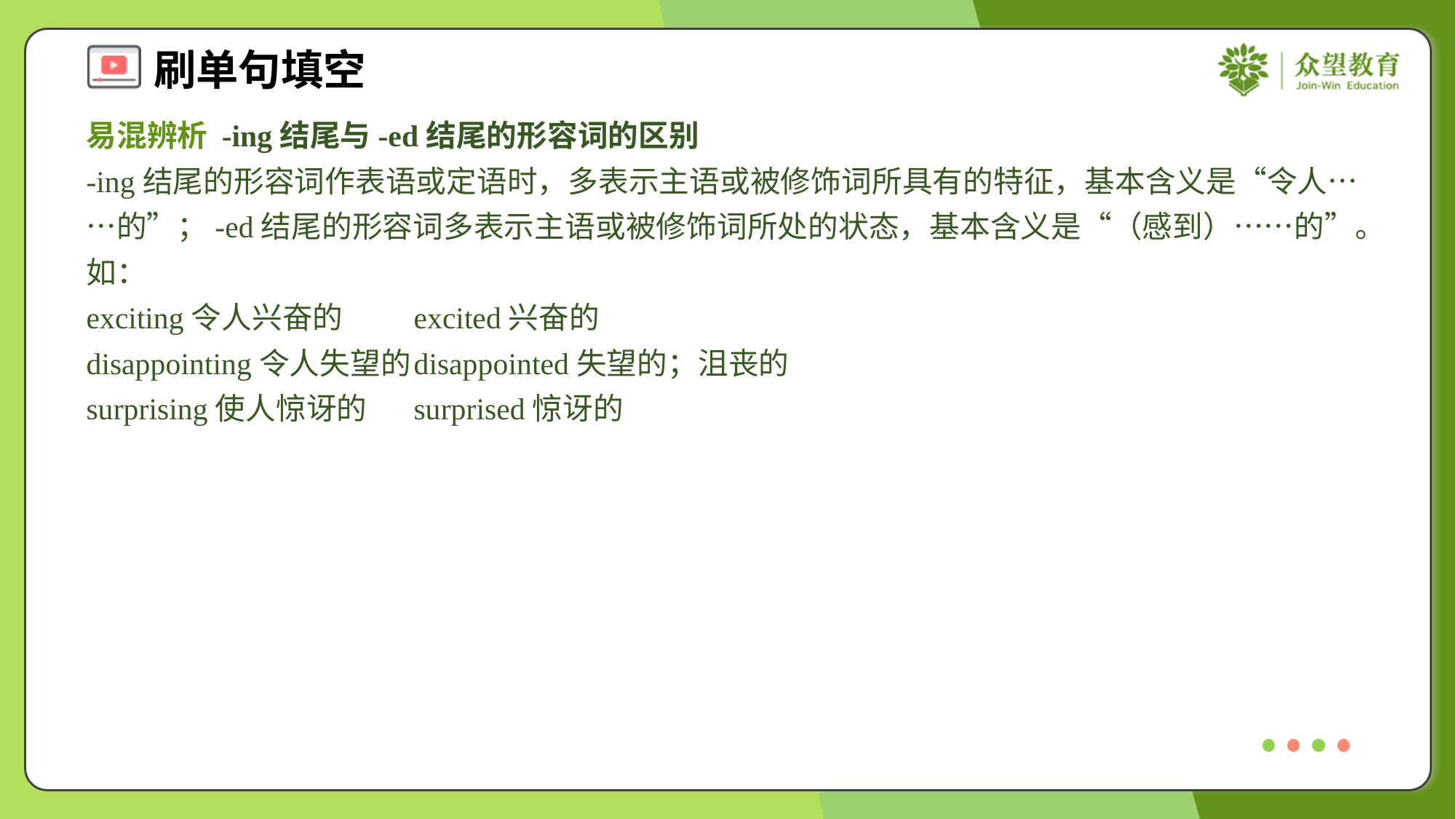

易混辨析 -ing结尾与-ed结尾的形容词的区别
-ing结尾的形容词作表语或定语时，多表示主语或被修饰词所具有的特征，基本含义是“令人……的”；-ed结尾的形容词多表示主语或被修饰词所处的状态，基本含义是“（感到）……的”。如：
exciting令人兴奋的	excited兴奋的
disappointing令人失望的	disappointed失望的；沮丧的
surprising使人惊讶的	surprised惊讶的